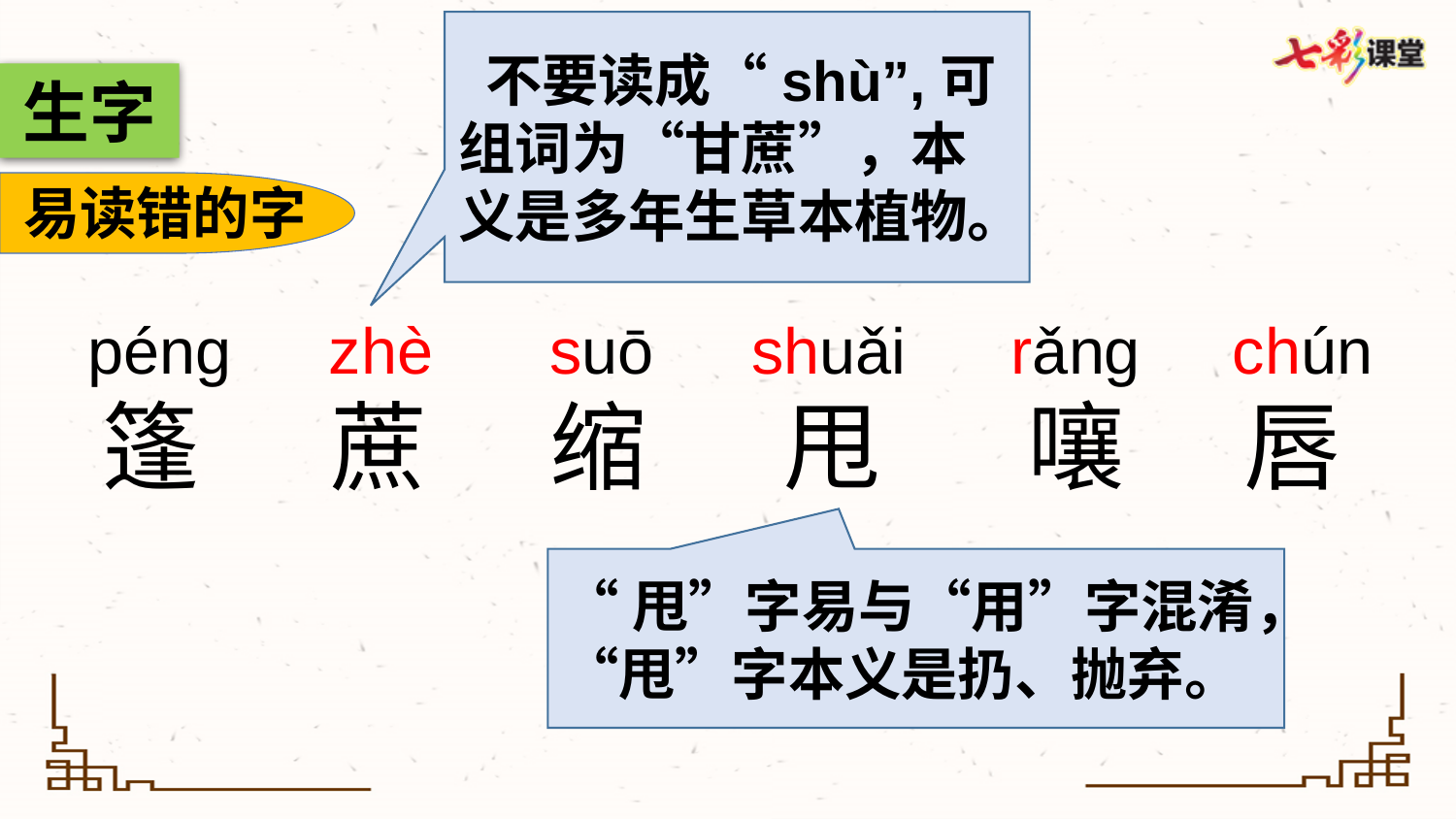

不要读成“shù”,可组词为“甘蔗”，本义是多年生草本植物。
生字
易读错的字

péng
zhè
suō
shuǎi
rǎnɡ
chún
篷
蔗
缩
甩
嚷
唇
“甩”字易与“用”字混淆，“甩”字本义是扔、抛弃。